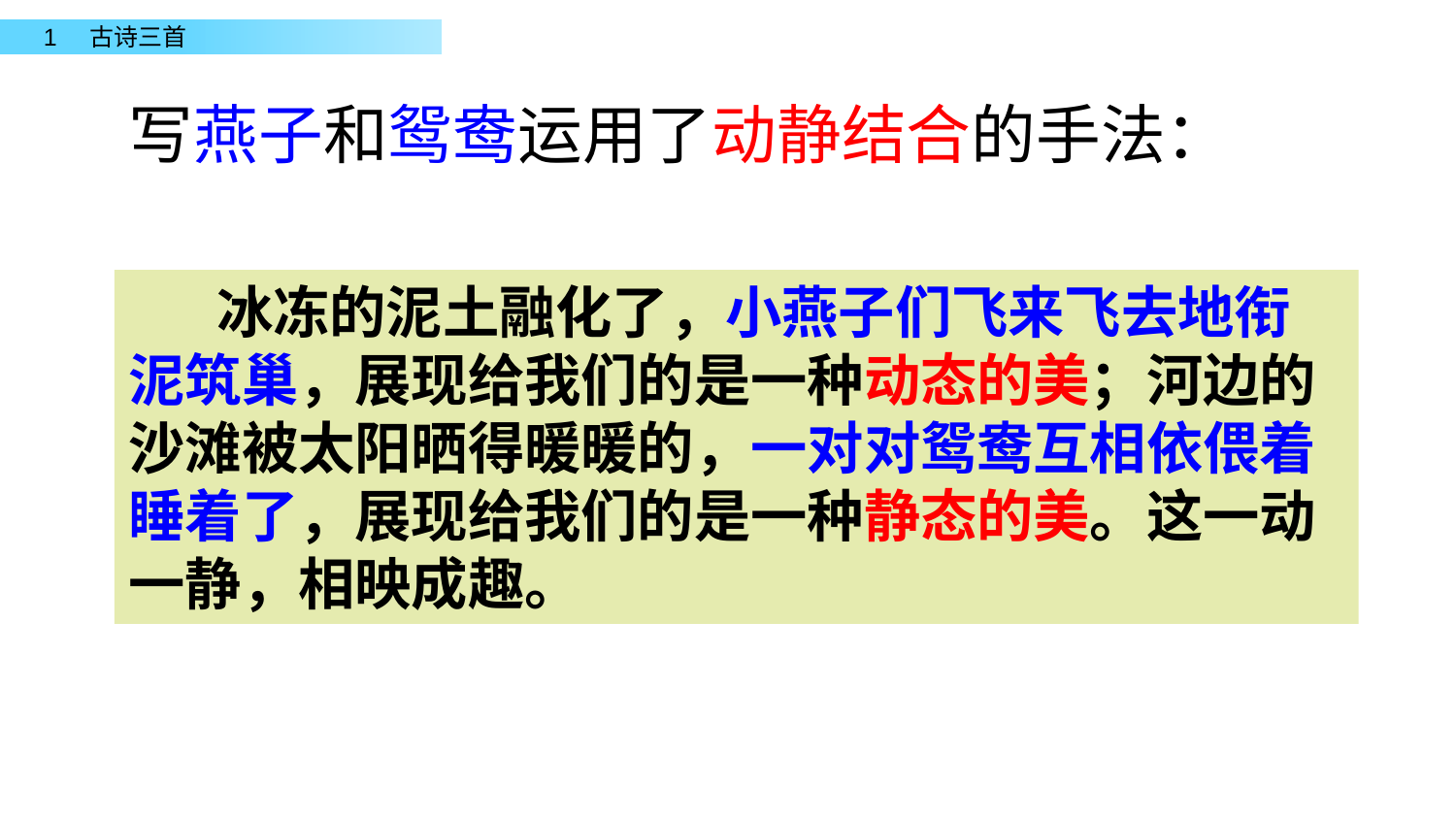

写燕子和鸳鸯运用了动静结合的手法：
   冰冻的泥土融化了，小燕子们飞来飞去地衔泥筑巢，展现给我们的是一种动态的美；河边的沙滩被太阳晒得暖暖的，一对对鸳鸯互相依偎着睡着了，展现给我们的是一种静态的美。这一动一静，相映成趣。